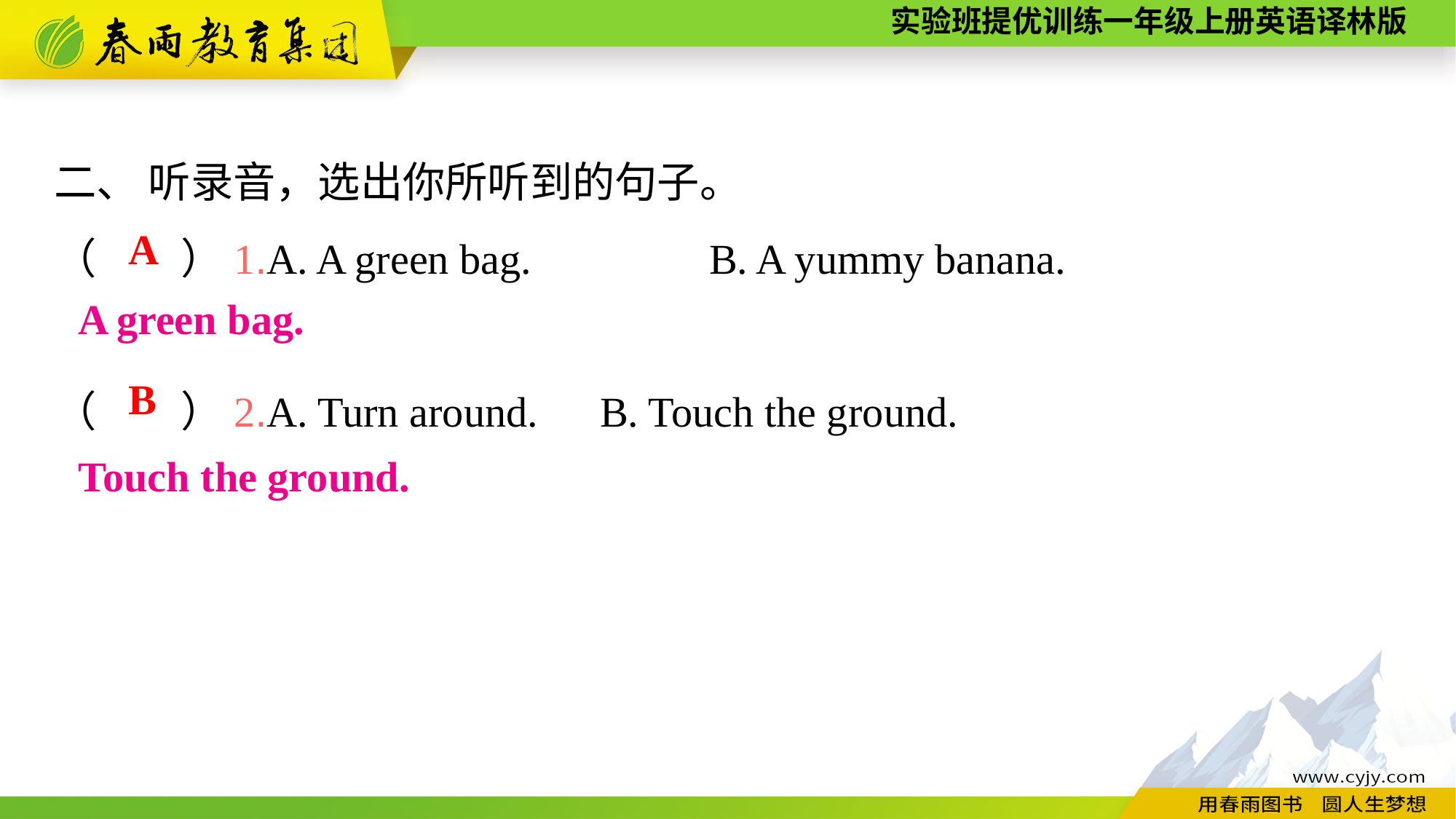

二、 听录音，选出你所听到的句子。
（　　）1.A. A green bag.		B. A yummy banana.

（　　）2.A. Turn around.	B. Touch the ground.
A
A green bag.
B
Touch the ground.